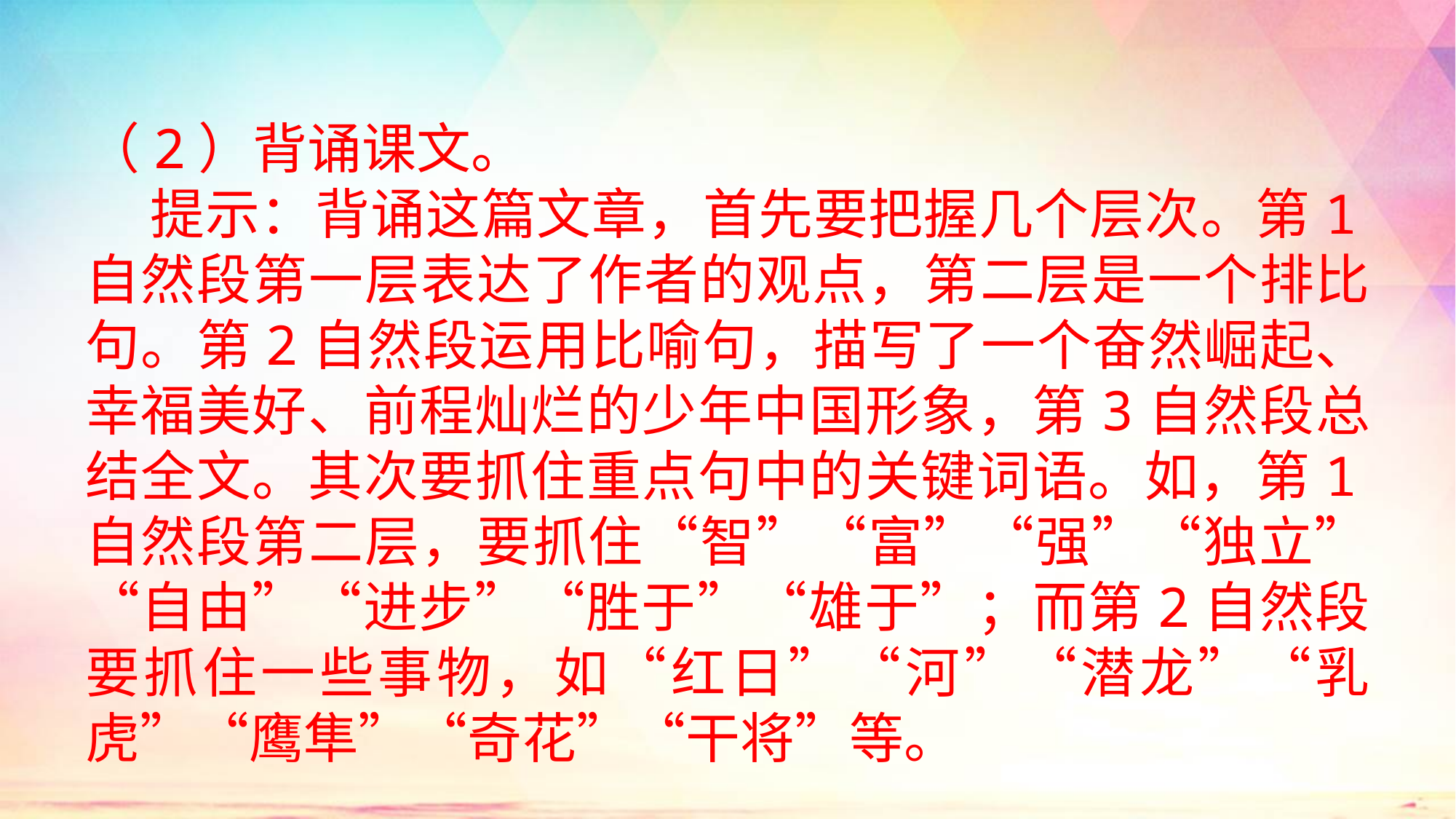

（2）背诵课文。
    提示：背诵这篇文章，首先要把握几个层次。第1自然段第一层表达了作者的观点，第二层是一个排比句。第2自然段运用比喻句，描写了一个奋然崛起、幸福美好、前程灿烂的少年中国形象，第3自然段总结全文。其次要抓住重点句中的关键词语。如，第1自然段第二层，要抓住“智”“富”“强”“独立”“自由”“进步”“胜于”“雄于”；而第2自然段要抓住一些事物，如“红日”“河”“潜龙”“乳虎”“鹰隼”“奇花”“干将”等。